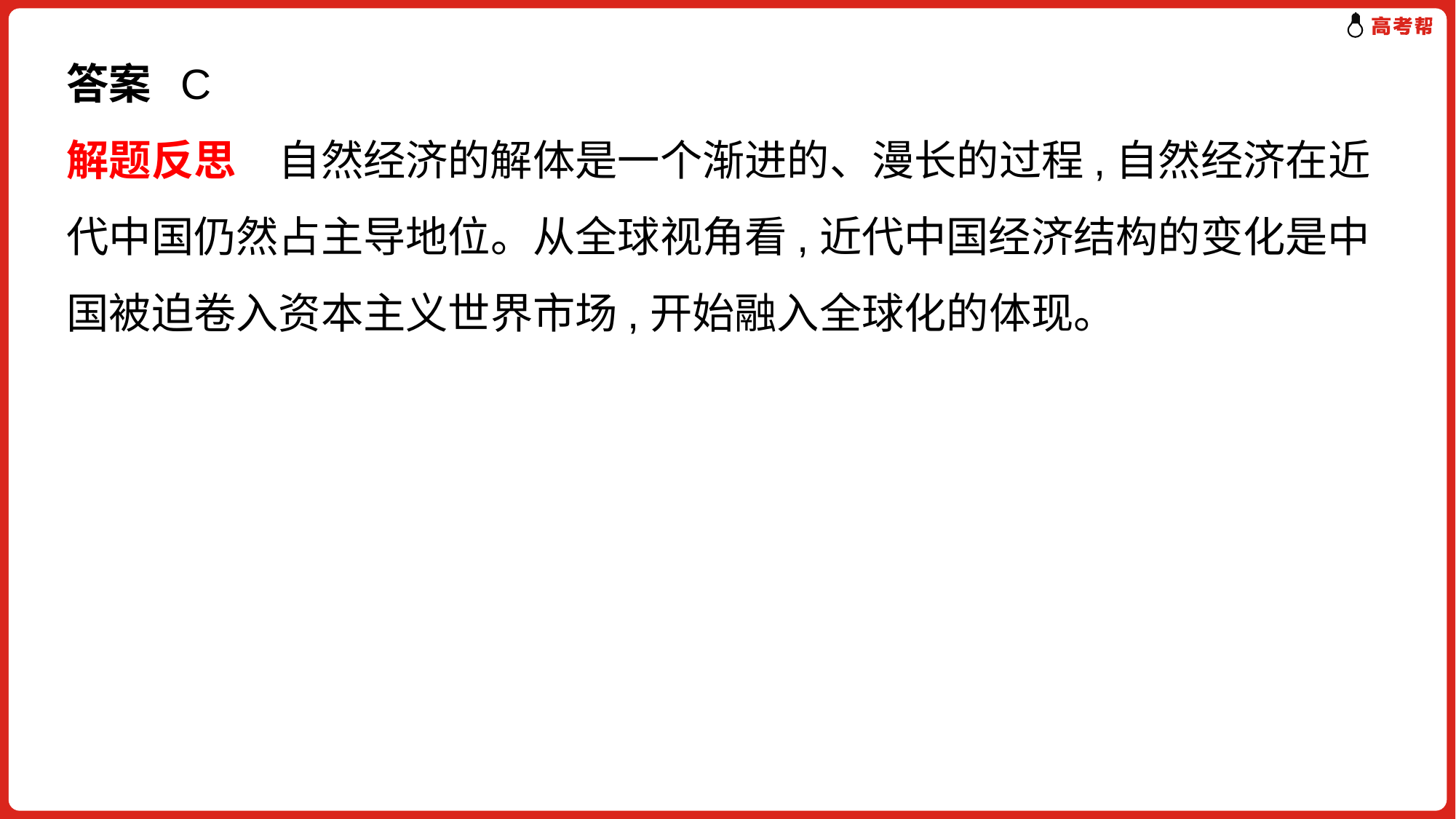

答案  C
解题反思　自然经济的解体是一个渐进的、漫长的过程,自然经济在近代中国仍然占主导地位。从全球视角看,近代中国经济结构的变化是中国被迫卷入资本主义世界市场,开始融入全球化的体现。